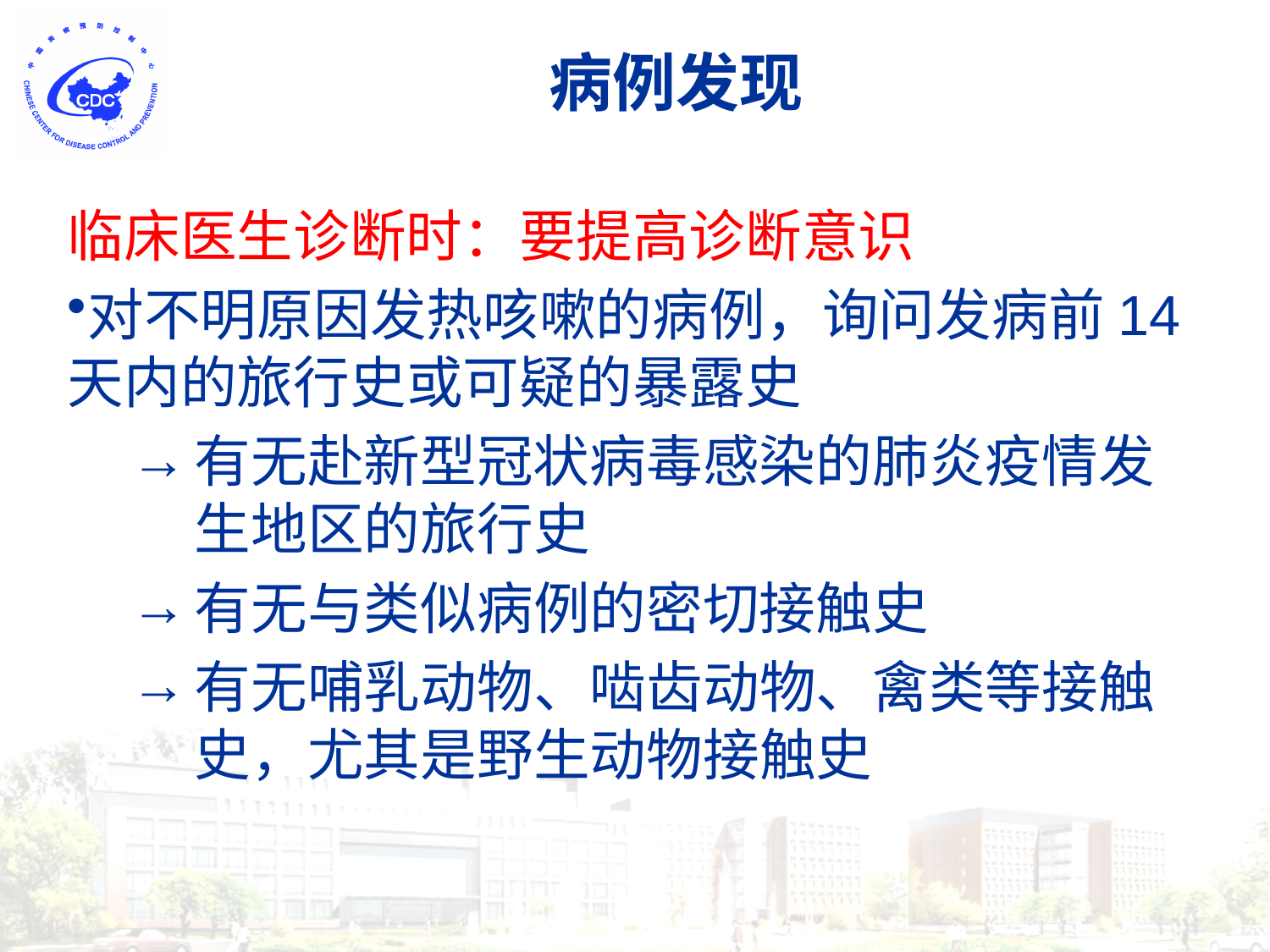

# 病例发现
临床医生诊断时：要提高诊断意识
对不明原因发热咳嗽的病例，询问发病前14天内的旅行史或可疑的暴露史
有无赴新型冠状病毒感染的肺炎疫情发生地区的旅行史
有无与类似病例的密切接触史
有无哺乳动物、啮齿动物、禽类等接触史，尤其是野生动物接触史